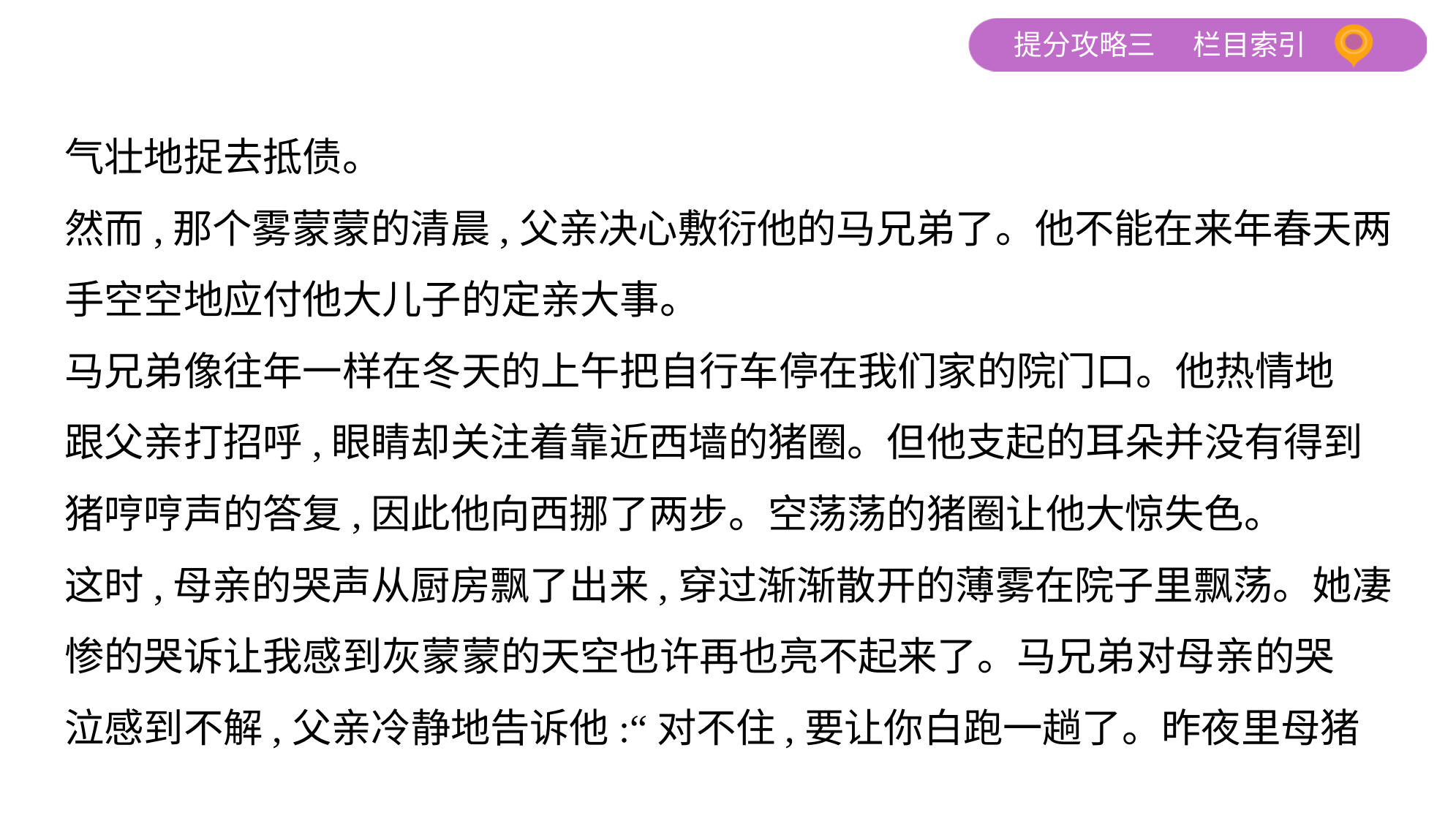

气壮地捉去抵债。
然而,那个雾蒙蒙的清晨,父亲决心敷衍他的马兄弟了。他不能在来年春天两
手空空地应付他大儿子的定亲大事。
马兄弟像往年一样在冬天的上午把自行车停在我们家的院门口。他热情地
跟父亲打招呼,眼睛却关注着靠近西墙的猪圈。但他支起的耳朵并没有得到
猪哼哼声的答复,因此他向西挪了两步。空荡荡的猪圈让他大惊失色。
这时,母亲的哭声从厨房飘了出来,穿过渐渐散开的薄雾在院子里飘荡。她凄
惨的哭诉让我感到灰蒙蒙的天空也许再也亮不起来了。马兄弟对母亲的哭
泣感到不解,父亲冷静地告诉他:“对不住,要让你白跑一趟了。昨夜里母猪